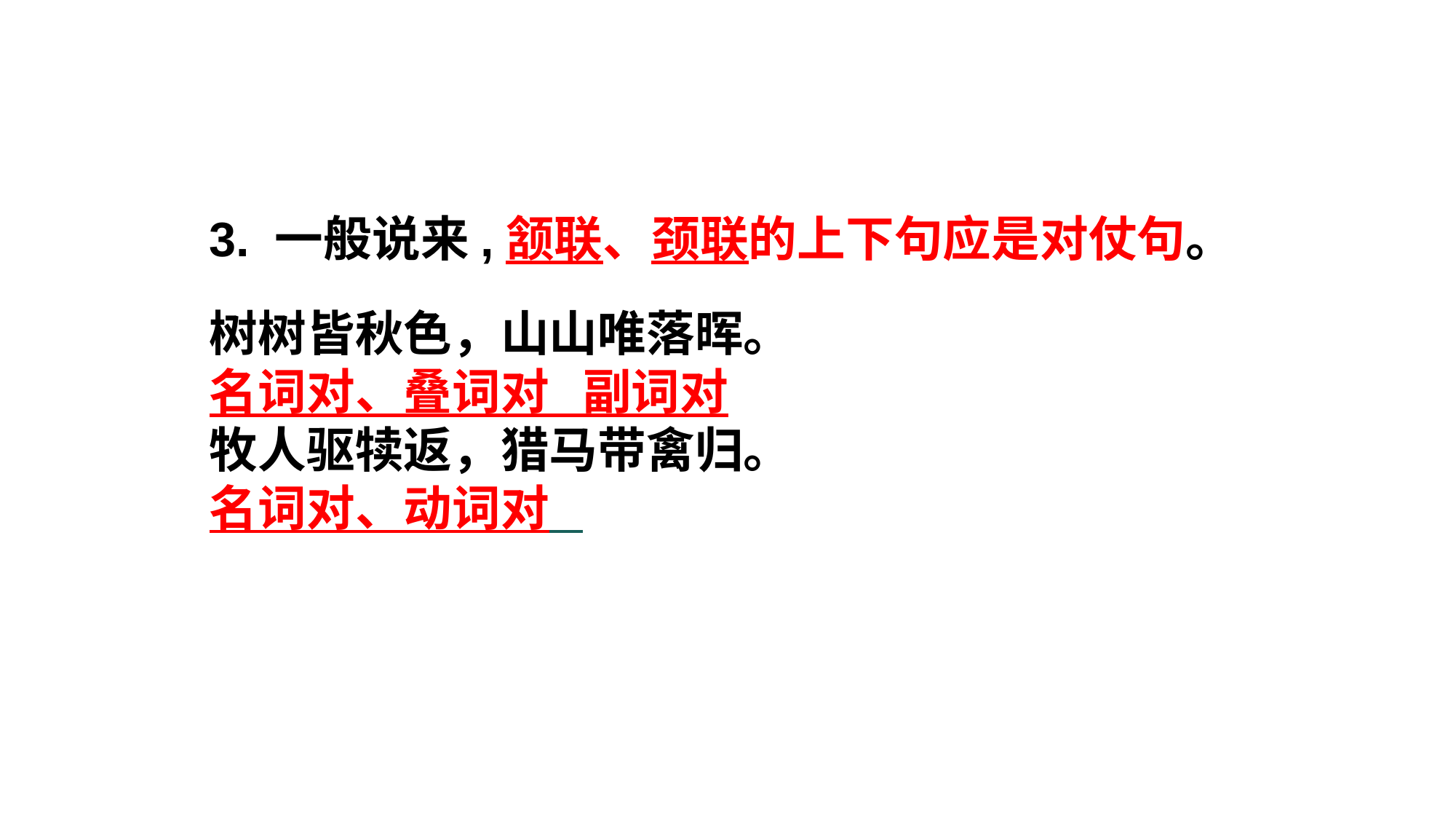

3. 一般说来,颔联、颈联的上下句应是对仗句。

树树皆秋色，山山唯落晖。
名词对、叠词对   副词对
牧人驱犊返，猎马带禽归。
名词对、动词对